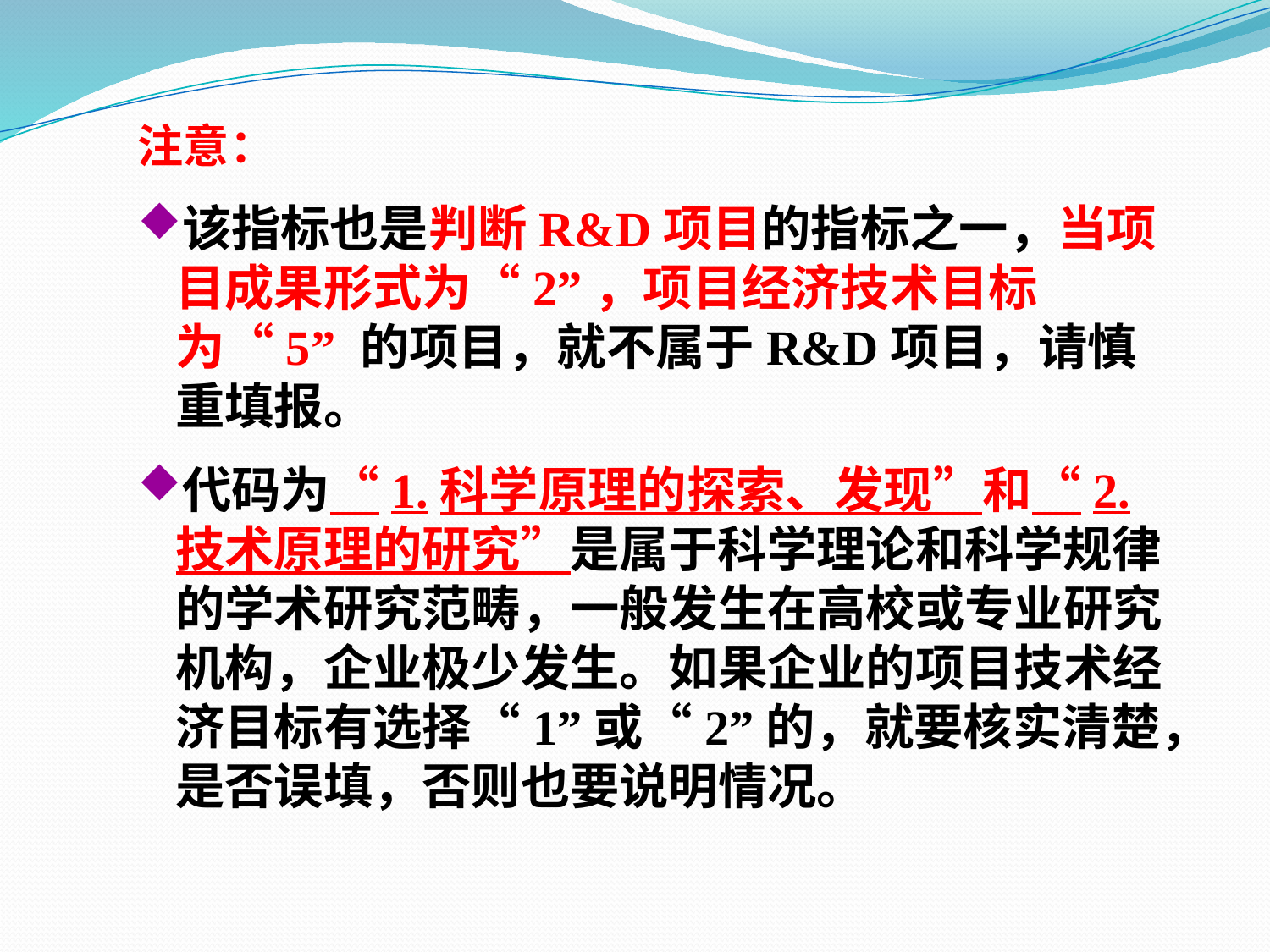

注意：
该指标也是判断R&D项目的指标之一，当项目成果形式为“2”，项目经济技术目标为“5” 的项目，就不属于R&D项目，请慎重填报。
代码为“1.科学原理的探索、发现”和“2.技术原理的研究”是属于科学理论和科学规律的学术研究范畴，一般发生在高校或专业研究机构，企业极少发生。如果企业的项目技术经济目标有选择“1”或“2”的，就要核实清楚，是否误填，否则也要说明情况。

48